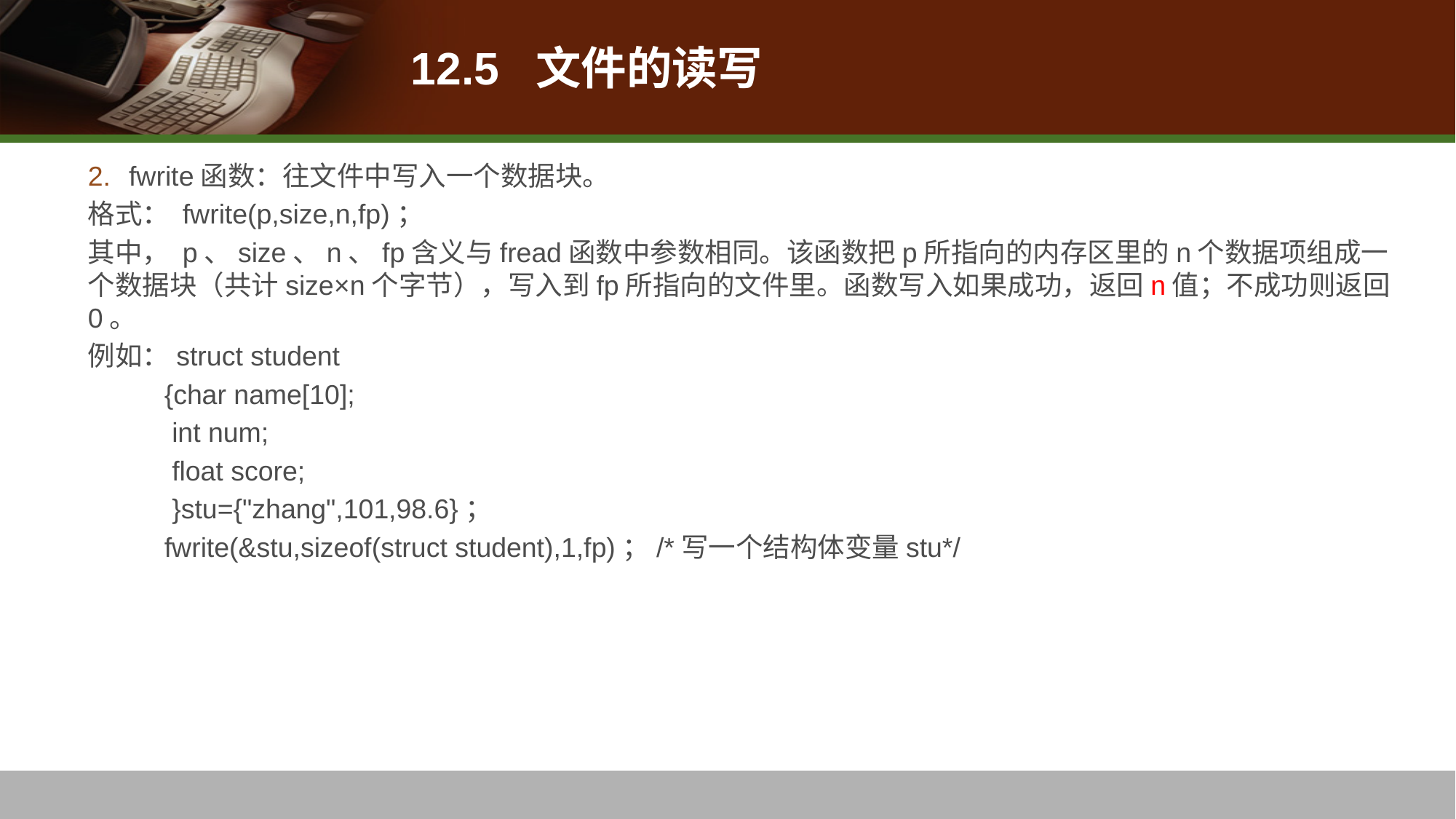

# 12.5  文件的读写
fwrite函数：往文件中写入一个数据块。
格式： fwrite(p,size,n,fp)；
其中， p、size、n、fp含义与fread函数中参数相同。该函数把p所指向的内存区里的n个数据项组成一个数据块（共计size×n个字节），写入到fp所指向的文件里。函数写入如果成功，返回n值；不成功则返回0。
例如：struct student
          {char name[10];
           int num;
           float score;
           }stu={"zhang",101,98.6}；
          fwrite(&stu,sizeof(struct student),1,fp)；/*写一个结构体变量stu*/